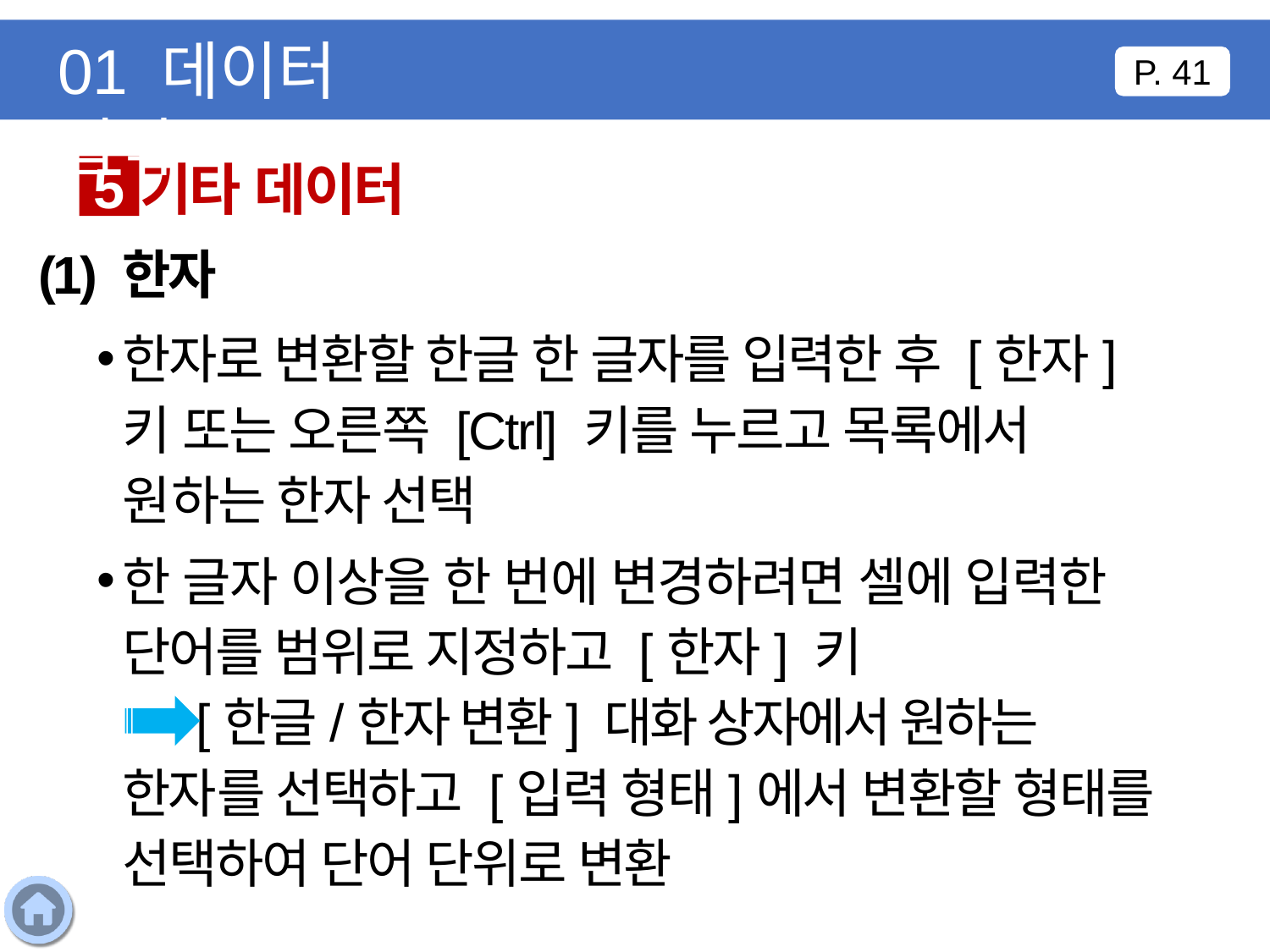

01 데이터 입력
P. 41
기타 데이터
5
(1) 한자
한자로 변환할 한글 한 글자를 입력한 후 [한자]키 또는 오른쪽 [Ctrl] 키를 누르고 목록에서 원하는 한자 선택
한 글자 이상을 한 번에 변경하려면 셀에 입력한 단어를 범위로 지정하고 [한자] 키
     [한글/한자 변환] 대화 상자에서 원하는 한자를 선택하고 [입력 형태]에서 변환할 형태를 선택하여 단어 단위로 변환